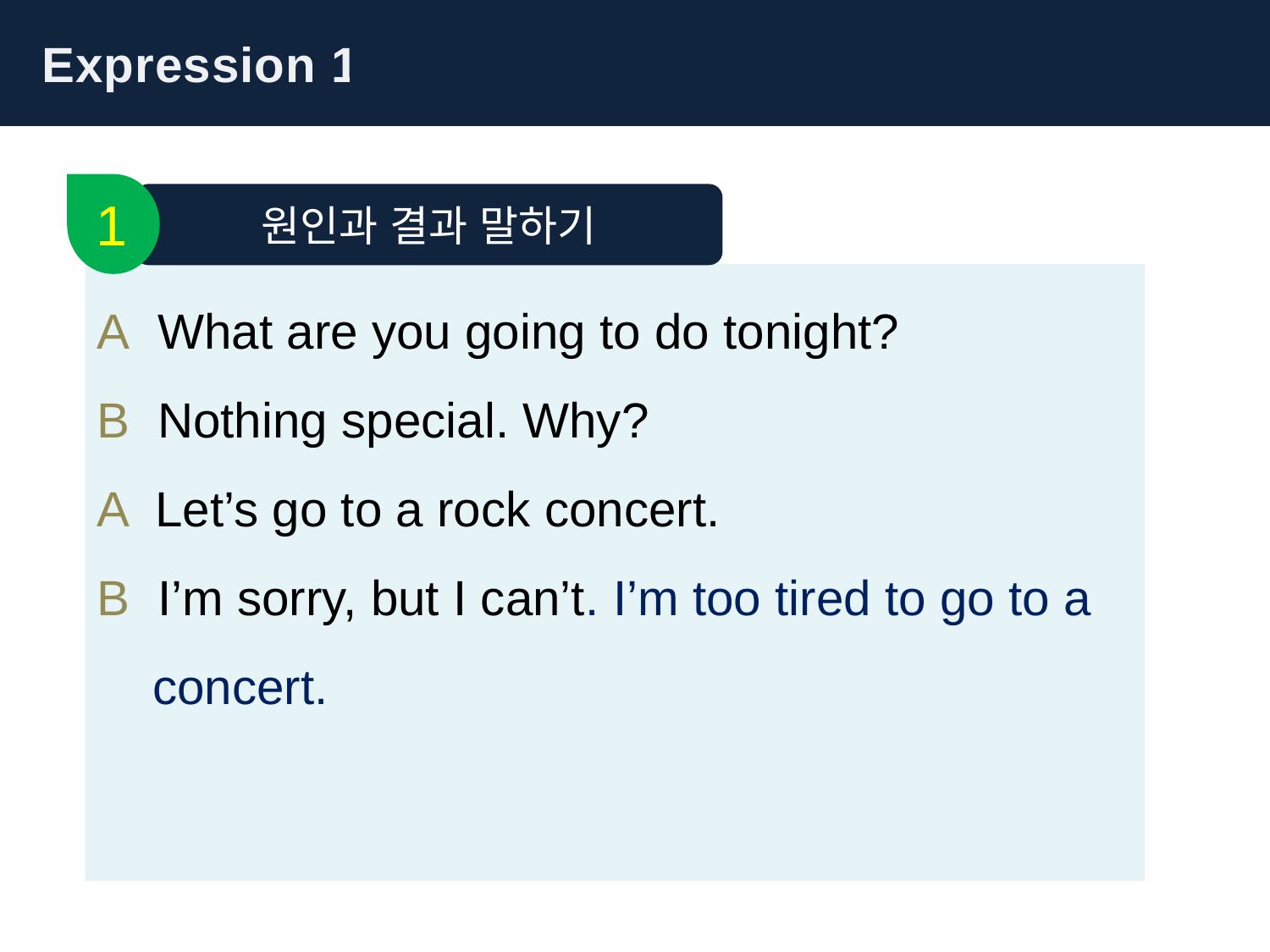

Expression 1

1
원인과 결과 말하기
A  What are you going to do tonight?
B  Nothing special. Why?
A  Let’s go to a rock concert.
B  I’m sorry, but I can’t. I’m too tired to go to a
    concert.